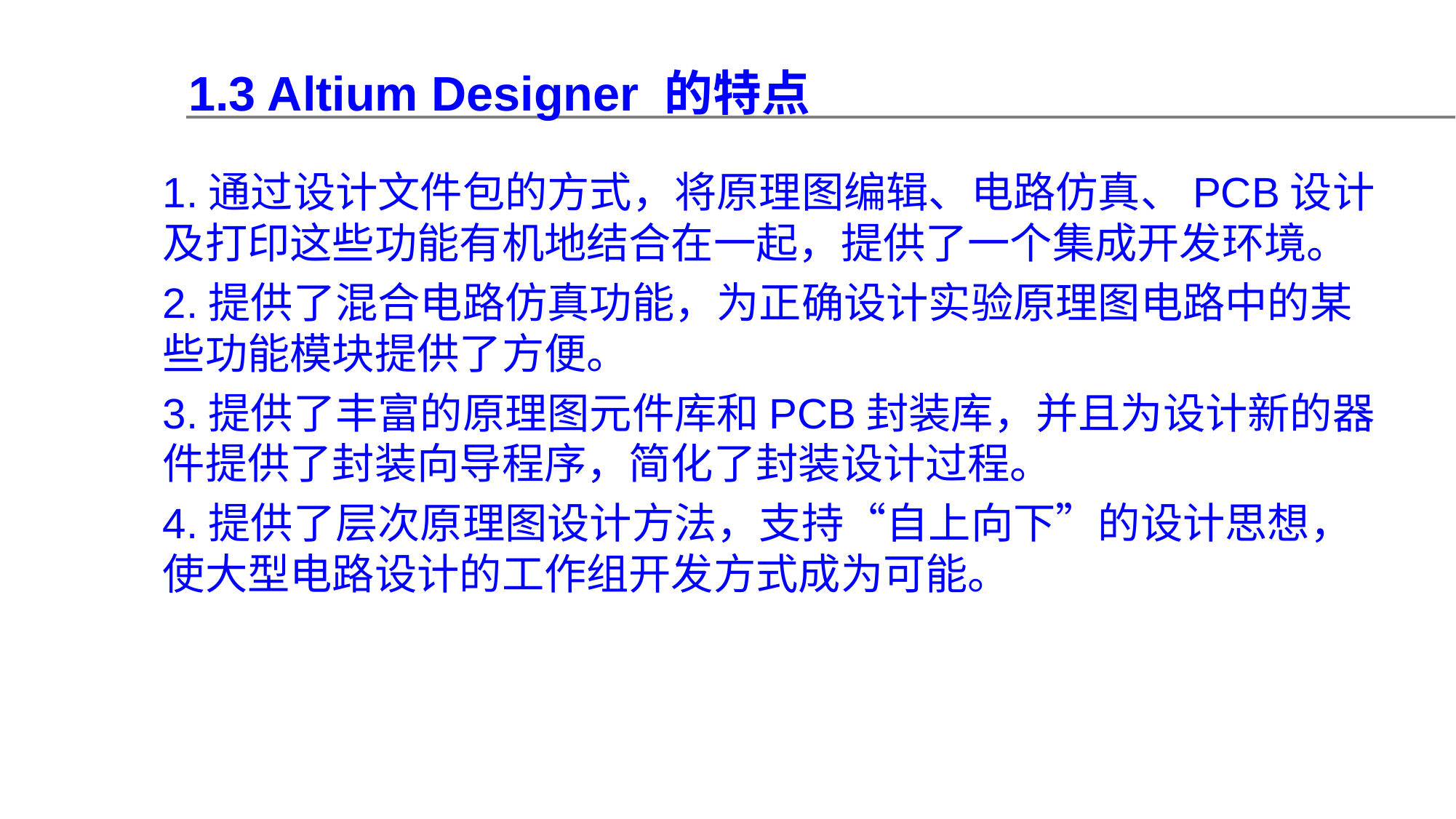

1.3 Altium Designer 的特点
1.通过设计文件包的方式，将原理图编辑、电路仿真、PCB设计及打印这些功能有机地结合在一起，提供了一个集成开发环境。
2.提供了混合电路仿真功能，为正确设计实验原理图电路中的某些功能模块提供了方便。
3.提供了丰富的原理图元件库和PCB封装库，并且为设计新的器件提供了封装向导程序，简化了封装设计过程。
4.提供了层次原理图设计方法，支持“自上向下”的设计思想，使大型电路设计的工作组开发方式成为可能。